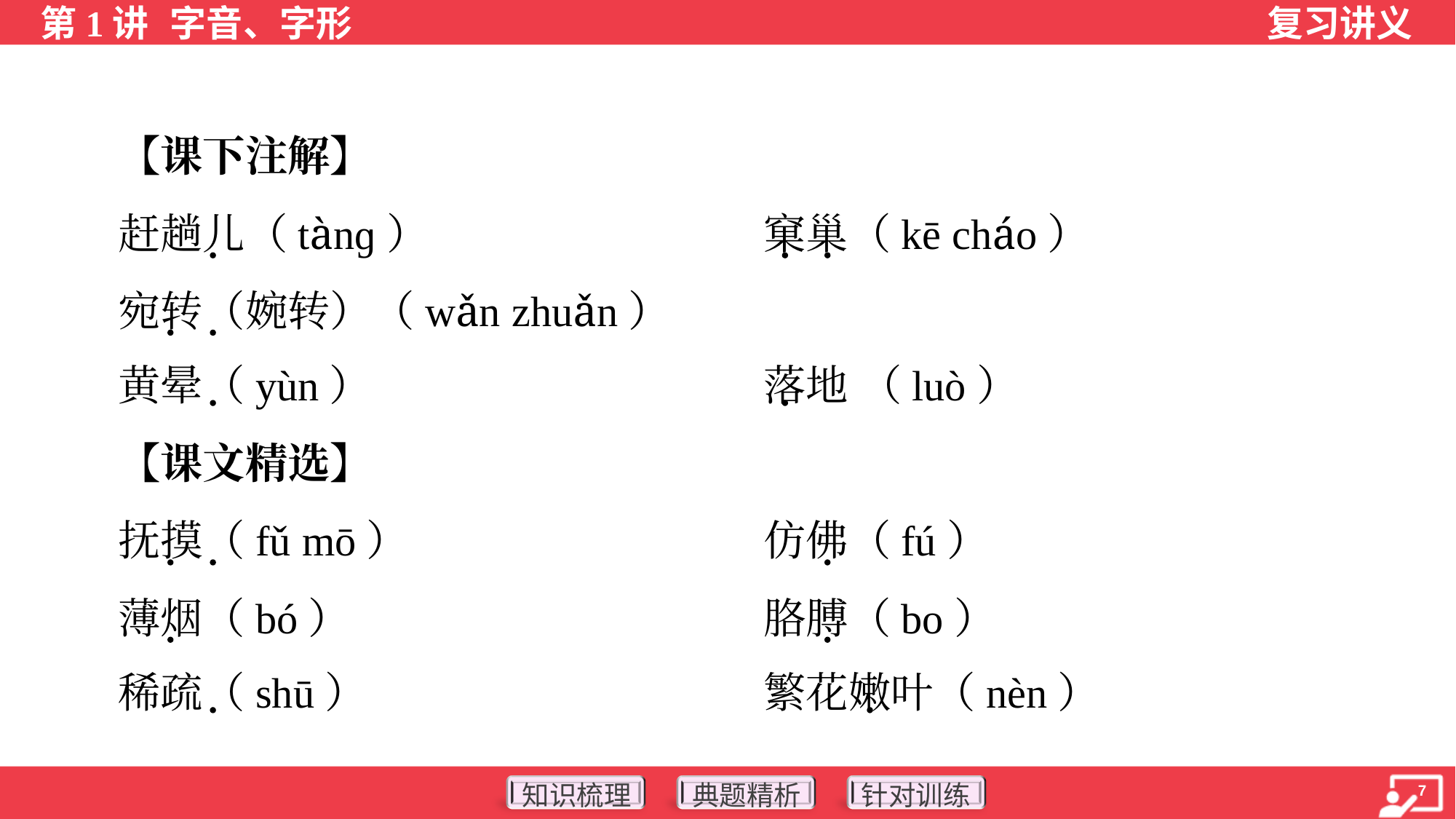

【课下注解】
    赶趟儿（tànɡ）	窠巢（kē cháo）
    宛转（婉转）（wǎn zhuǎn）
    黄晕（yùn）	落地 （luò）

    【课文精选】
    抚摸（fǔ mō）	仿佛（fú）
    薄烟（bó）	胳膊（bo）
    稀疏（shū）	繁花嫩叶（nèn）